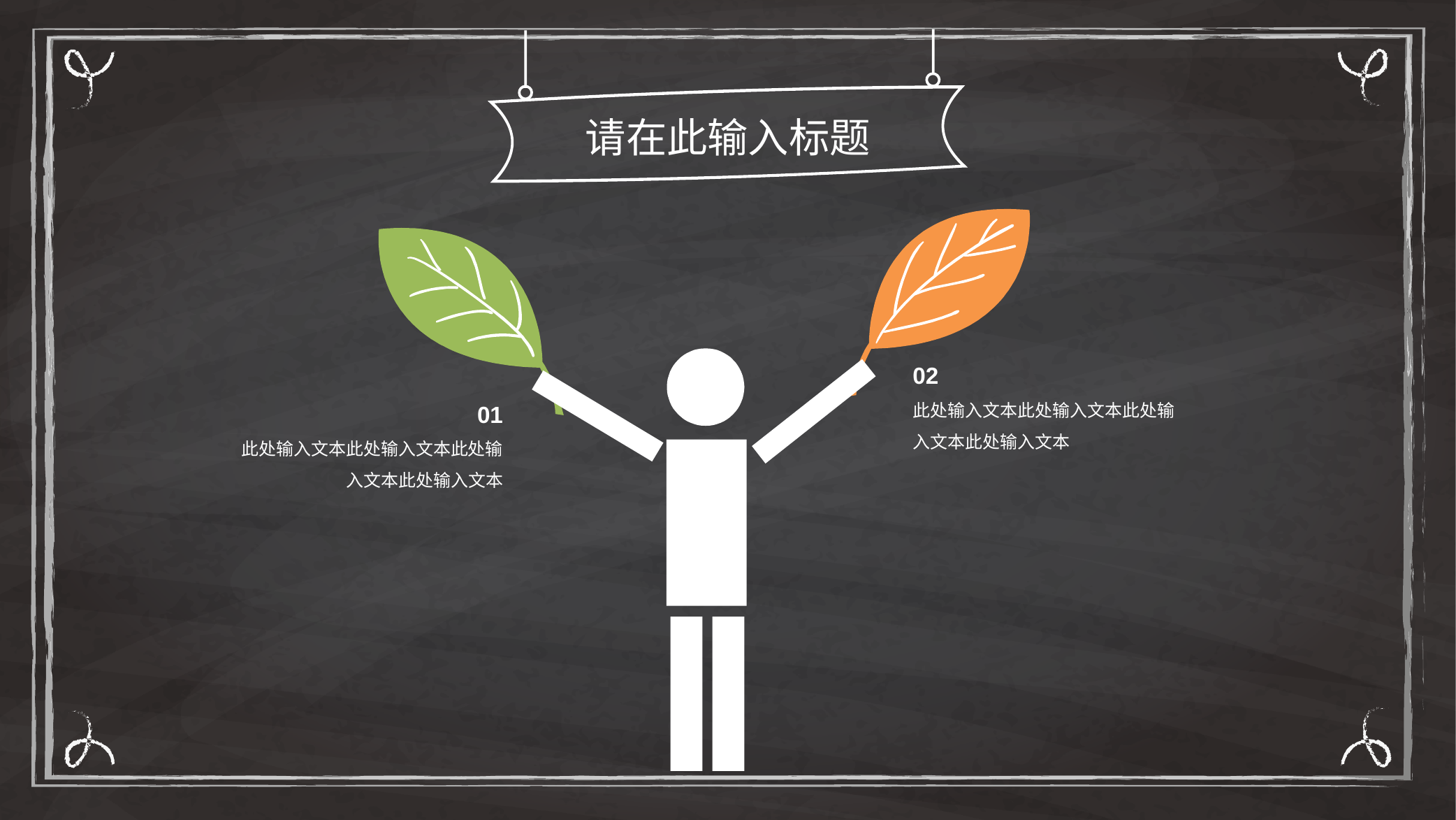

请在此输入标题

02
此处输入文本此处输入文本此处输入文本此处输入文本

01
此处输入文本此处输入文本此处输入文本此处输入文本